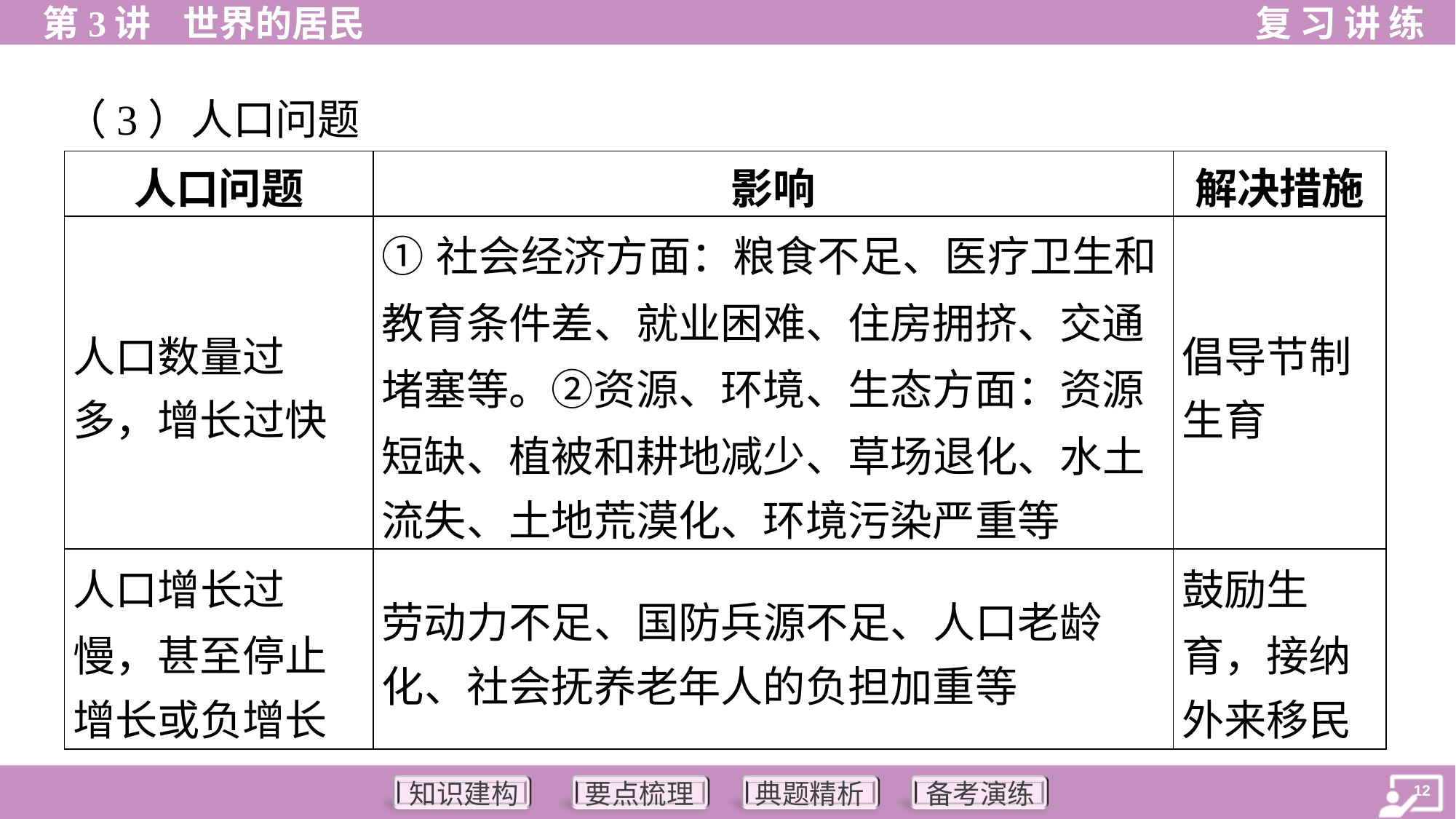

（3）人口问题
| 人口问题 | 影响 | 解决措施 |
| --- | --- | --- |
| 人口数量过 多，增长过快 | ①社会经济方面：粮食不足、医疗卫生和 教育条件差、就业困难、住房拥挤、交通 堵塞等。②资源、环境、生态方面：资源 短缺、植被和耕地减少、草场退化、水土 流失、土地荒漠化、环境污染严重等 | 倡导节制 生育 |
| 人口增长过 慢，甚至停止 增长或负增长 | 劳动力不足、国防兵源不足、人口老龄 化、社会抚养老年人的负担加重等 | 鼓励生 育，接纳 外来移民 |